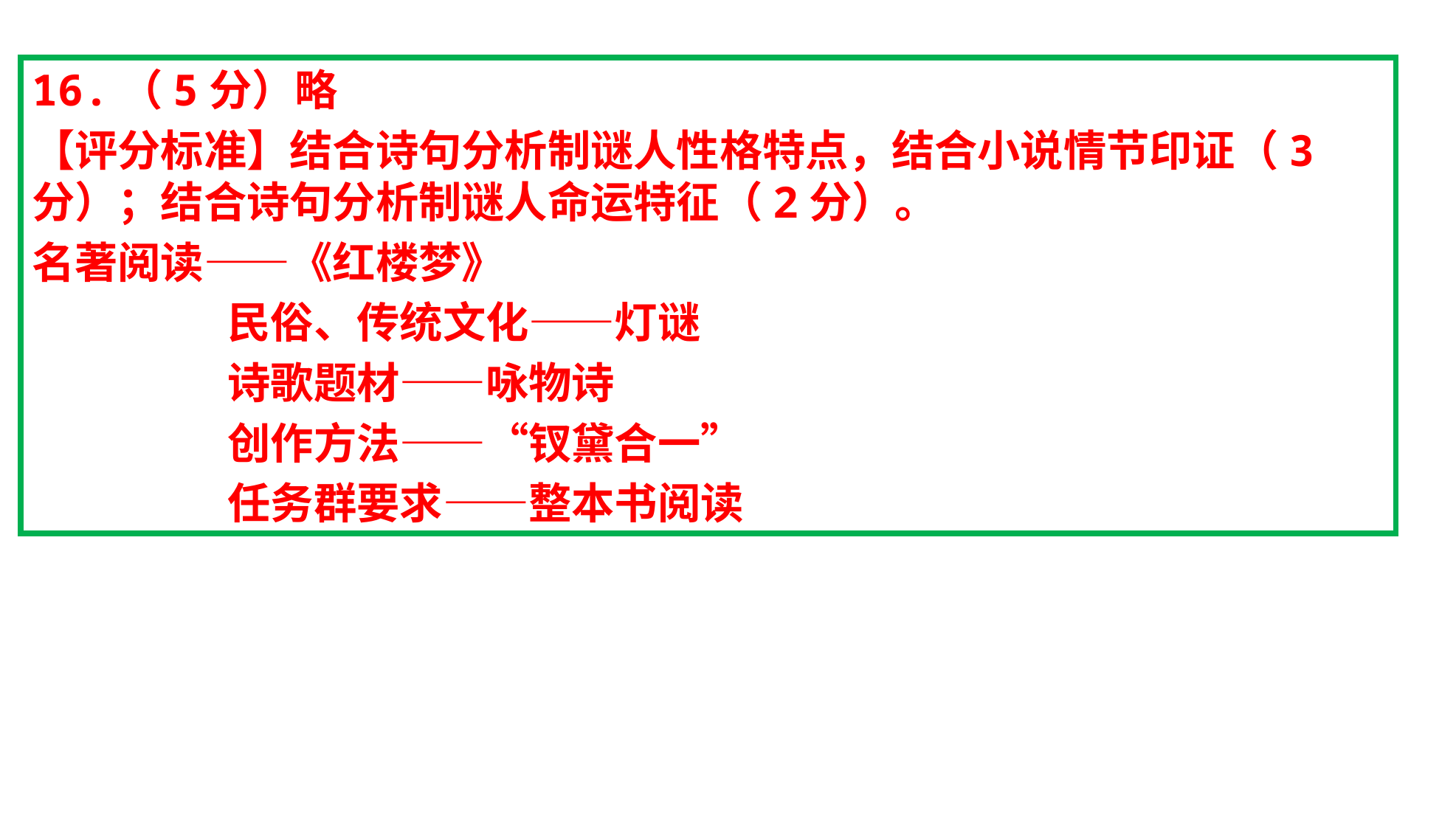

16.（5分）略
【评分标准】结合诗句分析制谜人性格特点，结合小说情节印证（3分）；结合诗句分析制谜人命运特征（2分）。
名著阅读——《红楼梦》
                   民俗、传统文化——灯谜
                   诗歌题材——咏物诗
                   创作方法——“钗黛合一”
                   任务群要求——整本书阅读